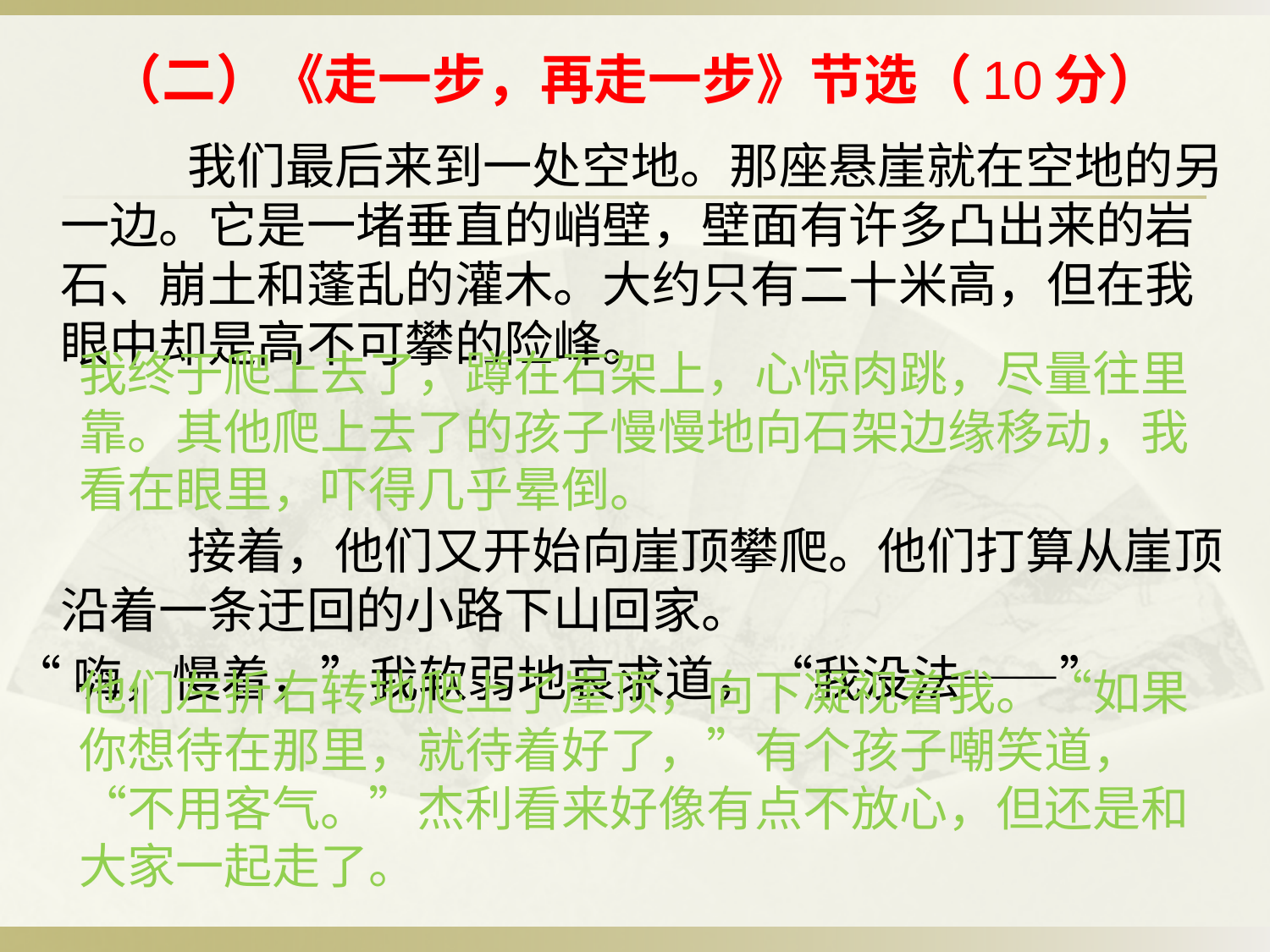

# （二）《走一步，再走一步》节选（10分）
		我们最后来到一处空地。那座悬崖就在空地的另一边。它是一堵垂直的峭壁，壁面有许多凸出来的岩石、崩土和蓬乱的灌木。大约只有二十米高，但在我眼中却是高不可攀的险峰。

		接着，他们又开始向崖顶攀爬。他们打算从崖顶沿着一条迂回的小路下山回家。
“嗨，慢着，”我软弱地哀求道，“我没法——”

 		我终于爬上去了，蹲在石架上，心惊肉跳，尽量往里靠。其他爬上去了的孩子慢慢地向石架边缘移动，我看在眼里，吓得几乎晕倒。

		他们左折右转地爬上了崖顶，向下凝视着我。“如果你想待在那里，就待着好了，”有个孩子嘲笑道，“不用客气。”杰利看来好像有点不放心，但还是和大家一起走了。